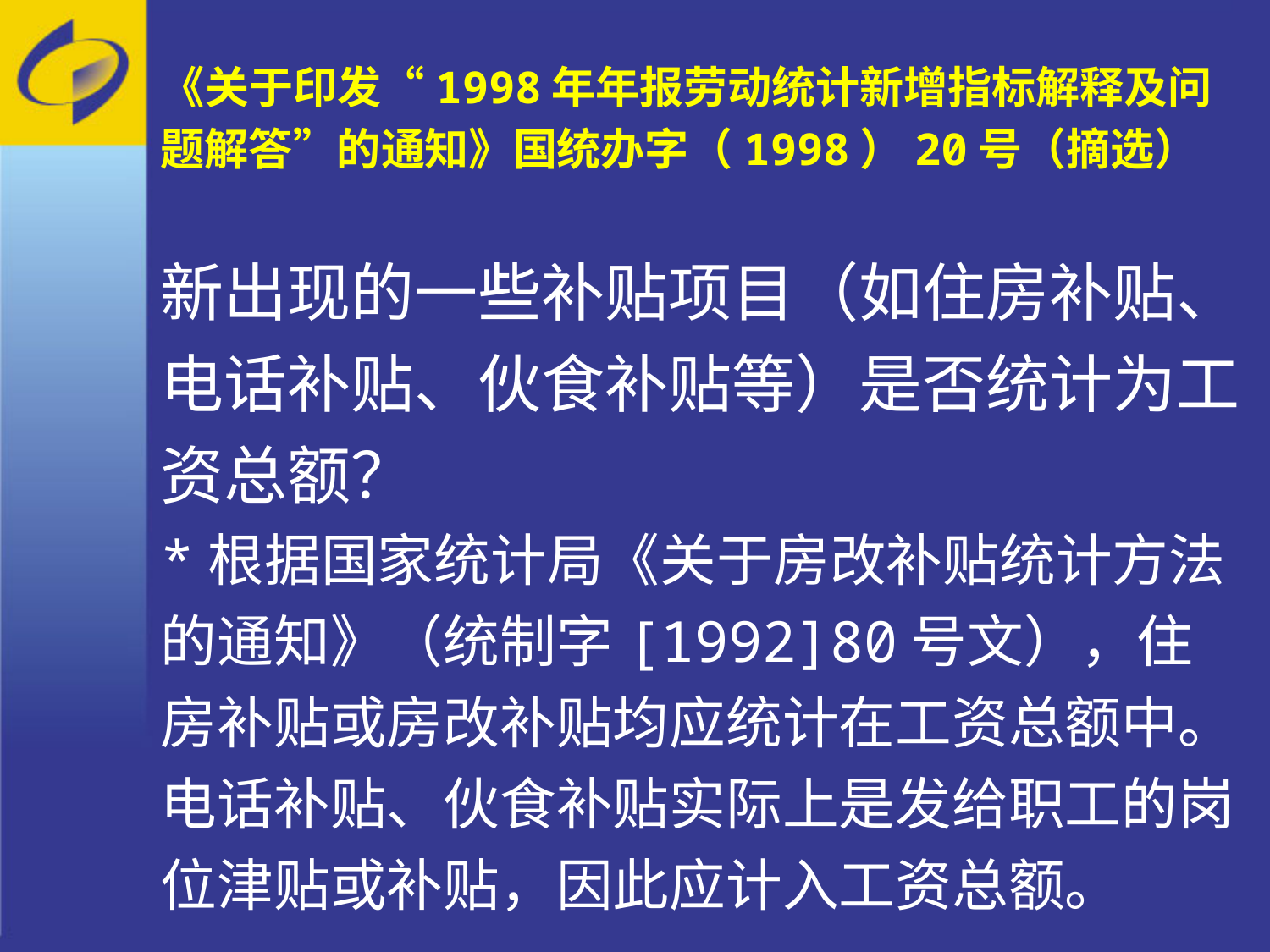

《关于印发“1998年年报劳动统计新增指标解释及问题解答”的通知》国统办字（1998）20号（摘选）

新出现的一些补贴项目（如住房补贴、电话补贴、伙食补贴等）是否统计为工资总额？
*根据国家统计局《关于房改补贴统计方法的通知》（统制字[1992]80号文），住房补贴或房改补贴均应统计在工资总额中。电话补贴、伙食补贴实际上是发给职工的岗位津贴或补贴，因此应计入工资总额。